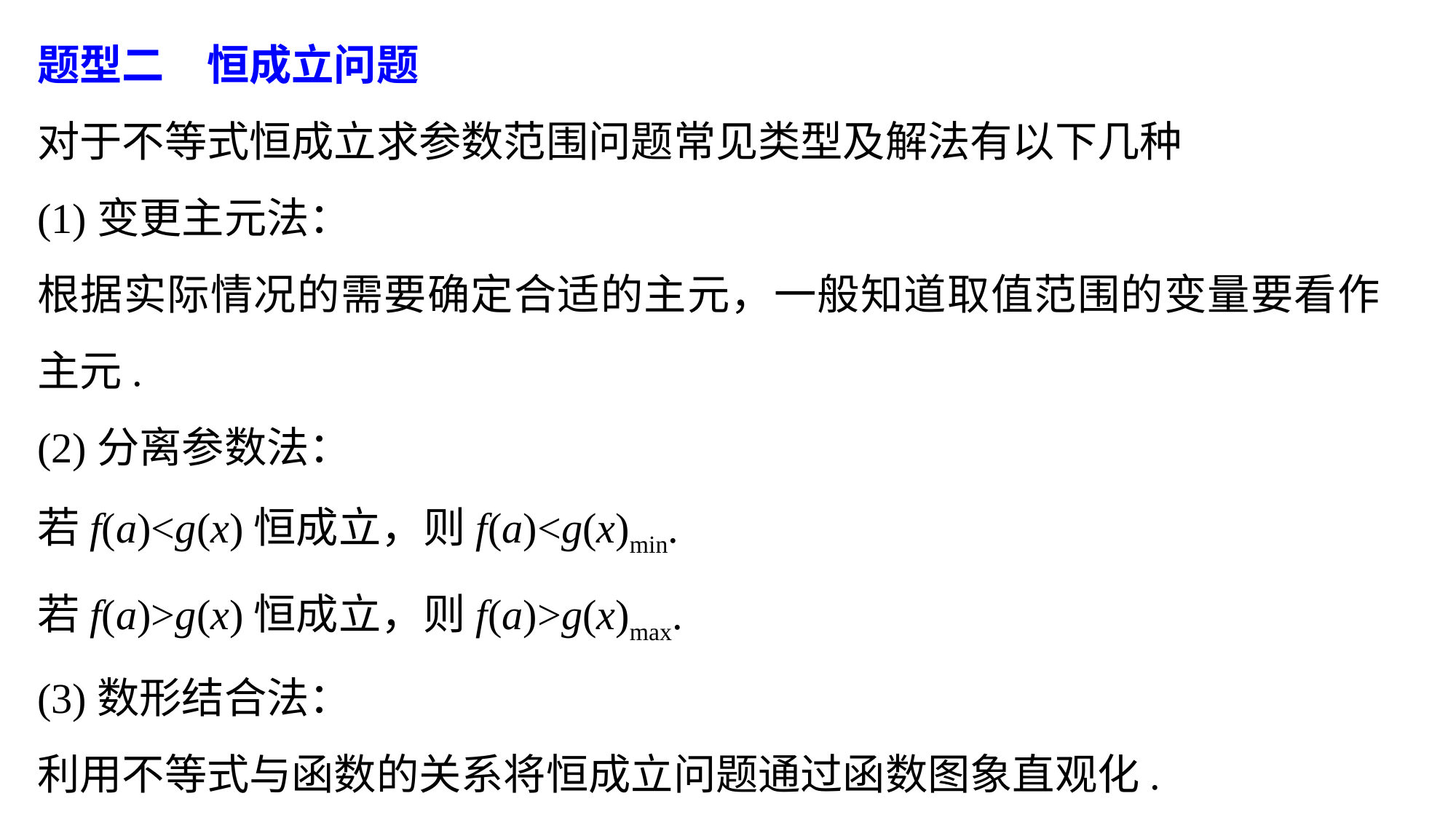

题型二　恒成立问题
对于不等式恒成立求参数范围问题常见类型及解法有以下几种
(1)变更主元法：
根据实际情况的需要确定合适的主元，一般知道取值范围的变量要看作主元.
(2)分离参数法：
若f(a)<g(x)恒成立，则f(a)<g(x)min.
若f(a)>g(x)恒成立，则f(a)>g(x)max.
(3)数形结合法：
利用不等式与函数的关系将恒成立问题通过函数图象直观化.